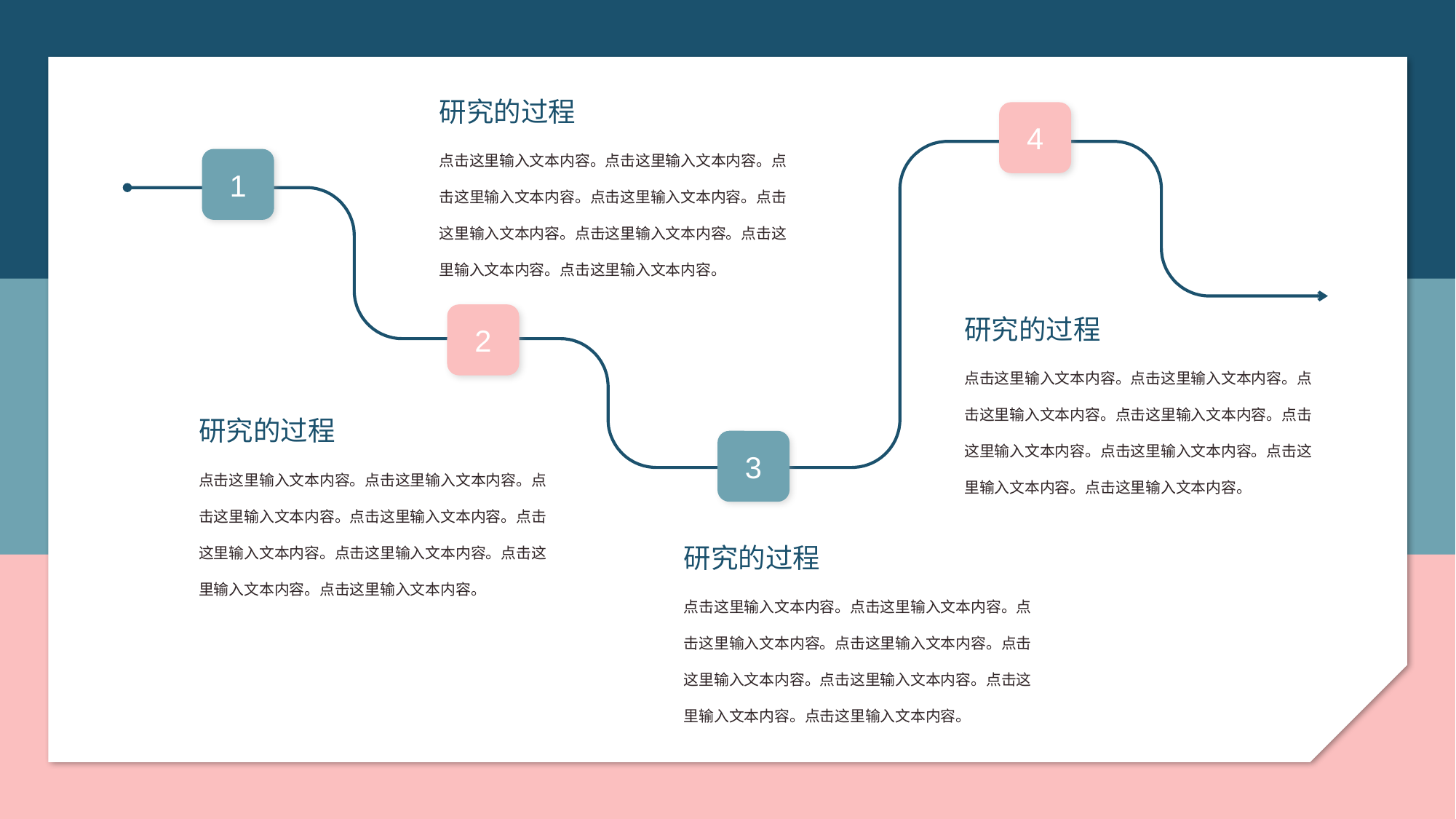

研究的过程
4
点击这里输入文本内容。点击这里输入文本内容。点击这里输入文本内容。点击这里输入文本内容。点击这里输入文本内容。点击这里输入文本内容。点击这里输入文本内容。点击这里输入文本内容。

1
研究的过程
2
点击这里输入文本内容。点击这里输入文本内容。点击这里输入文本内容。点击这里输入文本内容。点击这里输入文本内容。点击这里输入文本内容。点击这里输入文本内容。点击这里输入文本内容。
研究的过程
3
点击这里输入文本内容。点击这里输入文本内容。点击这里输入文本内容。点击这里输入文本内容。点击这里输入文本内容。点击这里输入文本内容。点击这里输入文本内容。点击这里输入文本内容。
研究的过程
点击这里输入文本内容。点击这里输入文本内容。点击这里输入文本内容。点击这里输入文本内容。点击这里输入文本内容。点击这里输入文本内容。点击这里输入文本内容。点击这里输入文本内容。